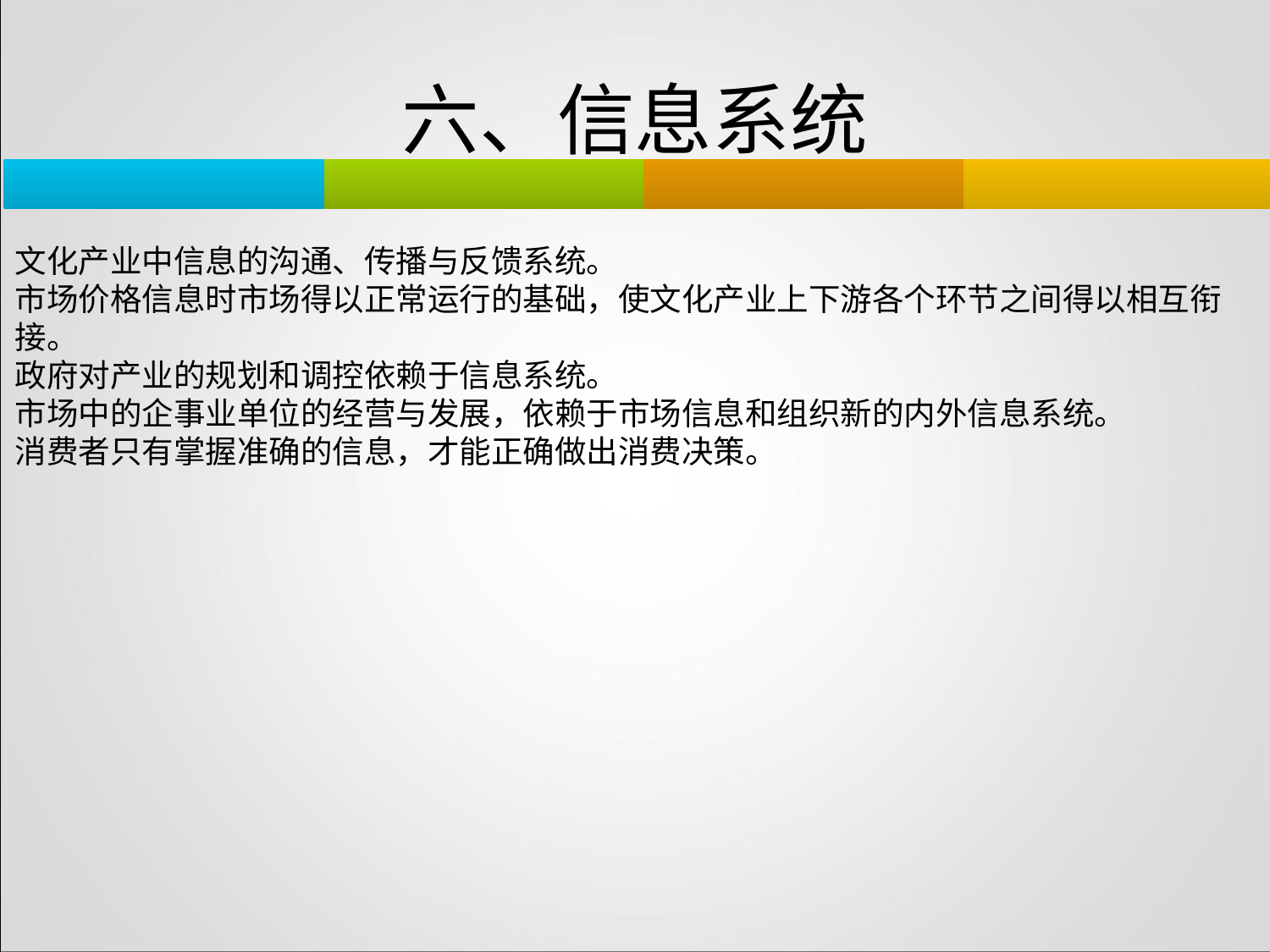

六、信息系统

文化产业中信息的沟通、传播与反馈系统。
市场价格信息时市场得以正常运行的基础，使文化产业上下游各个环节之间得以相互衔接。
政府对产业的规划和调控依赖于信息系统。
市场中的企事业单位的经营与发展，依赖于市场信息和组织新的内外信息系统。
消费者只有掌握准确的信息，才能正确做出消费决策。